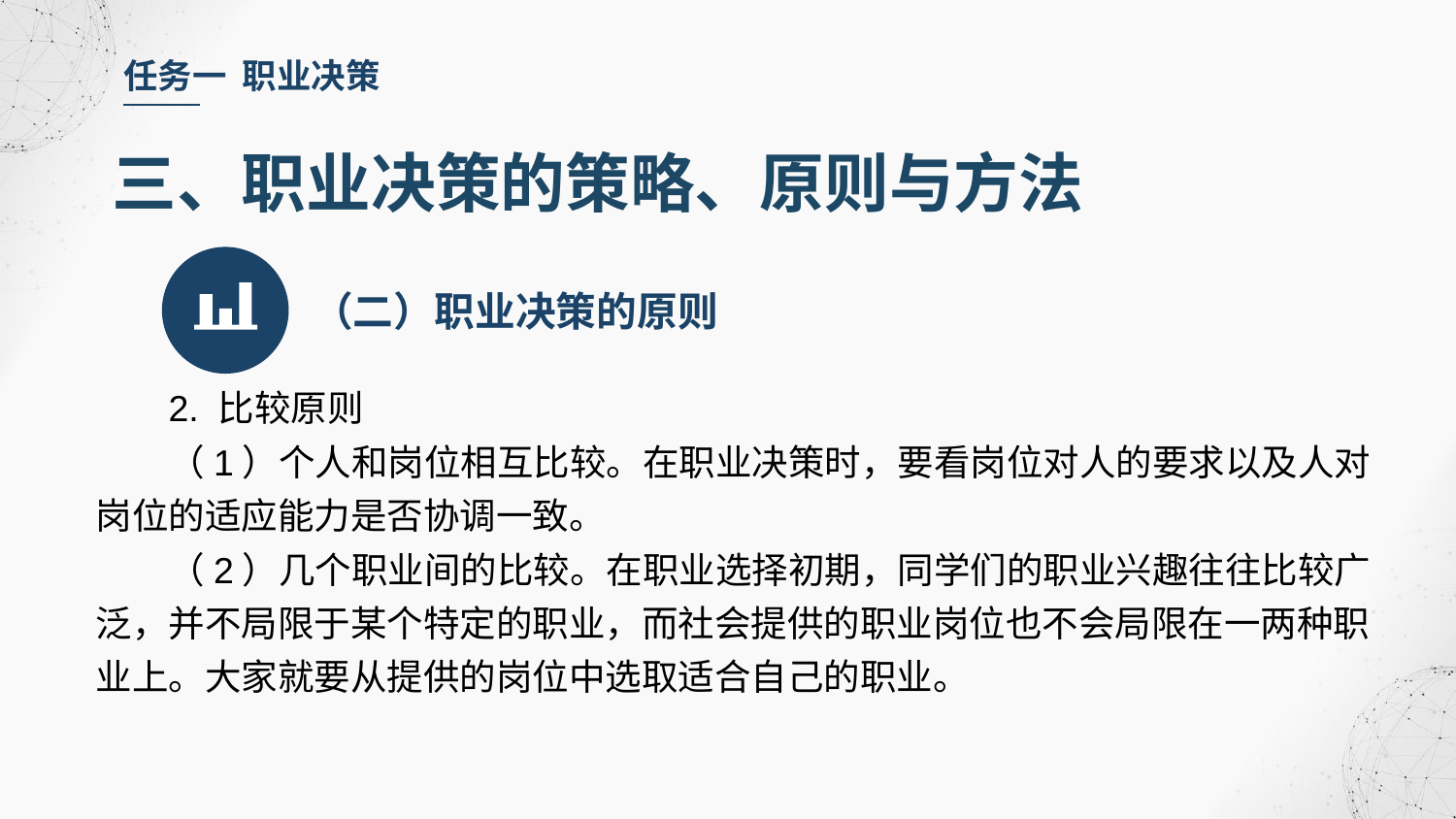

任务一  职业决策
三、职业决策的策略、原则与方法

（二）职业决策的原则
2. 比较原则
（1）个人和岗位相互比较。在职业决策时，要看岗位对人的要求以及人对岗位的适应能力是否协调一致。
（2）几个职业间的比较。在职业选择初期，同学们的职业兴趣往往比较广泛，并不局限于某个特定的职业，而社会提供的职业岗位也不会局限在一两种职业上。大家就要从提供的岗位中选取适合自己的职业。